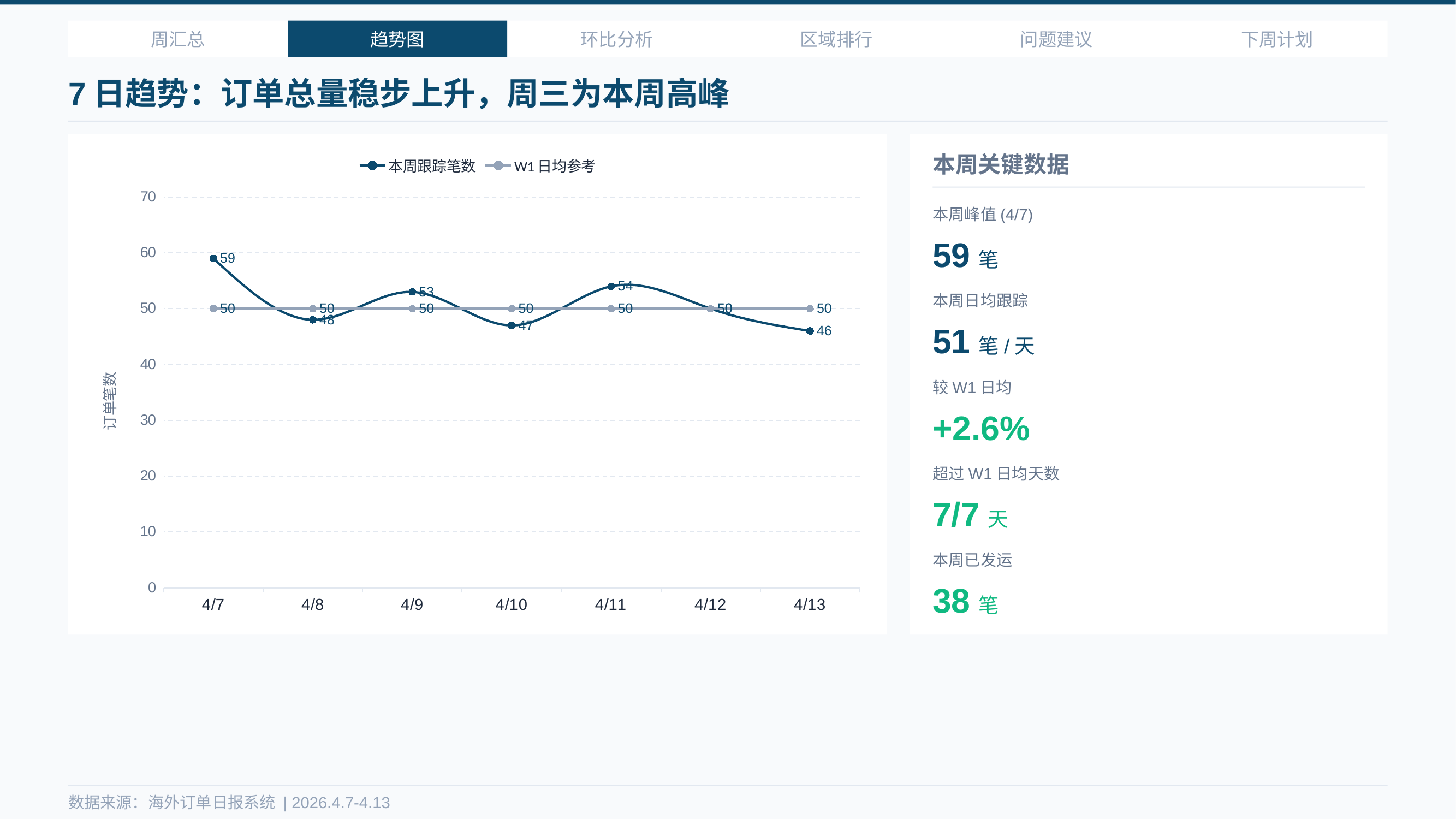

周汇总

趋势图
环比分析
区域排行
问题建议
下周计划
7日趋势：订单总量稳步上升，周三为本周高峰

### Chart

| Category | 本周跟踪笔数 | W1日均参考 |
|---|---|---|
| 4/7 | 59.0 | 50.0 |
| 4/8 | 48.0 | 50.0 |
| 4/9 | 53.0 | 50.0 |
| 4/10 | 47.0 | 50.0 |
| 4/11 | 54.0 | 50.0 |
| 4/12 | 50.0 | 50.0 |
| 4/13 | 46.0 | 50.0 |
本周关键数据

本周峰值(4/7)
59笔
本周日均跟踪
51笔/天
较W1日均
+2.6%
超过W1日均天数
7/7天
本周已发运
38笔

数据来源：海外订单日报系统 | 2026.4.7-4.13